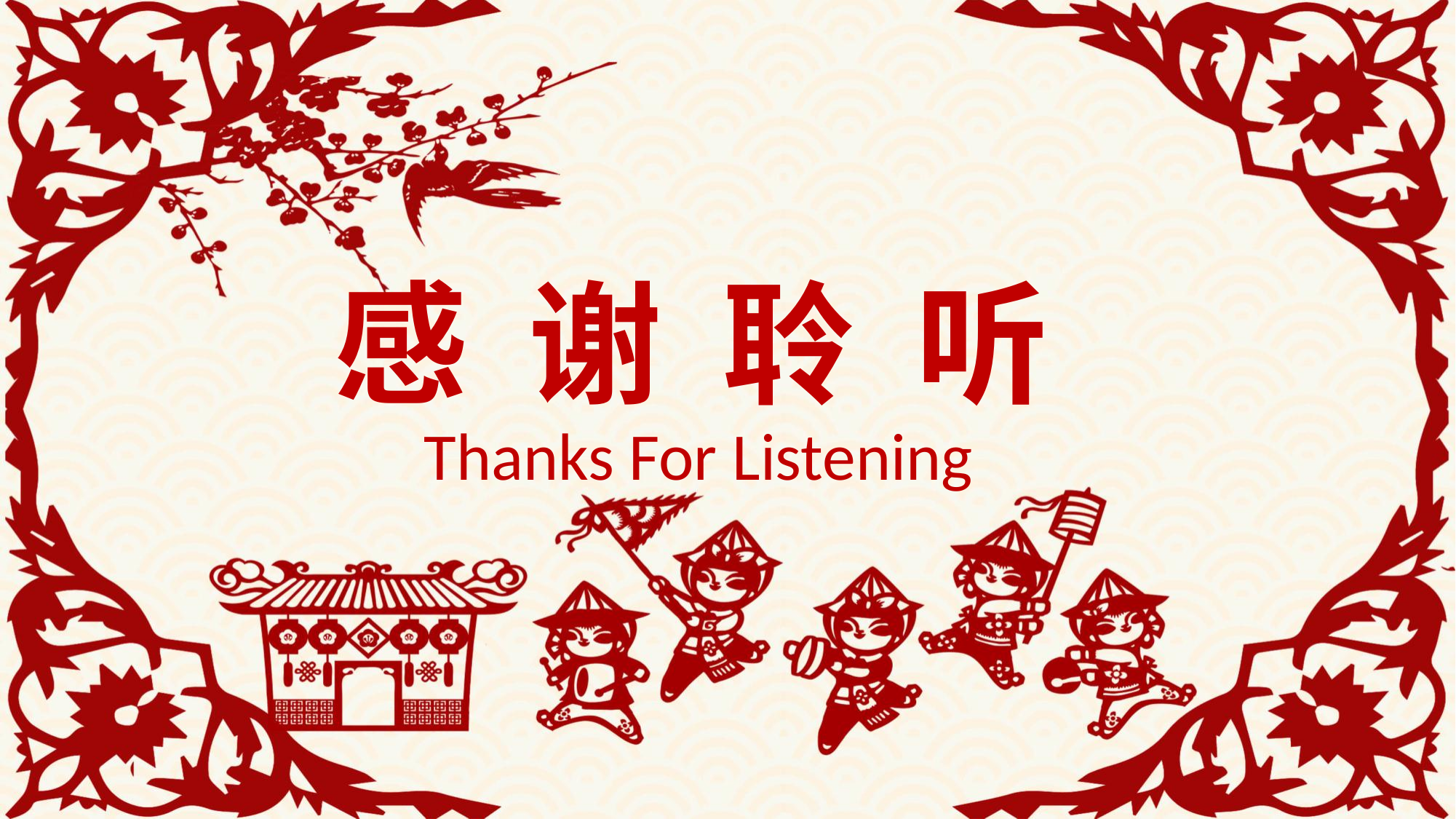

感  谢  聆  听
Thanks For Listening